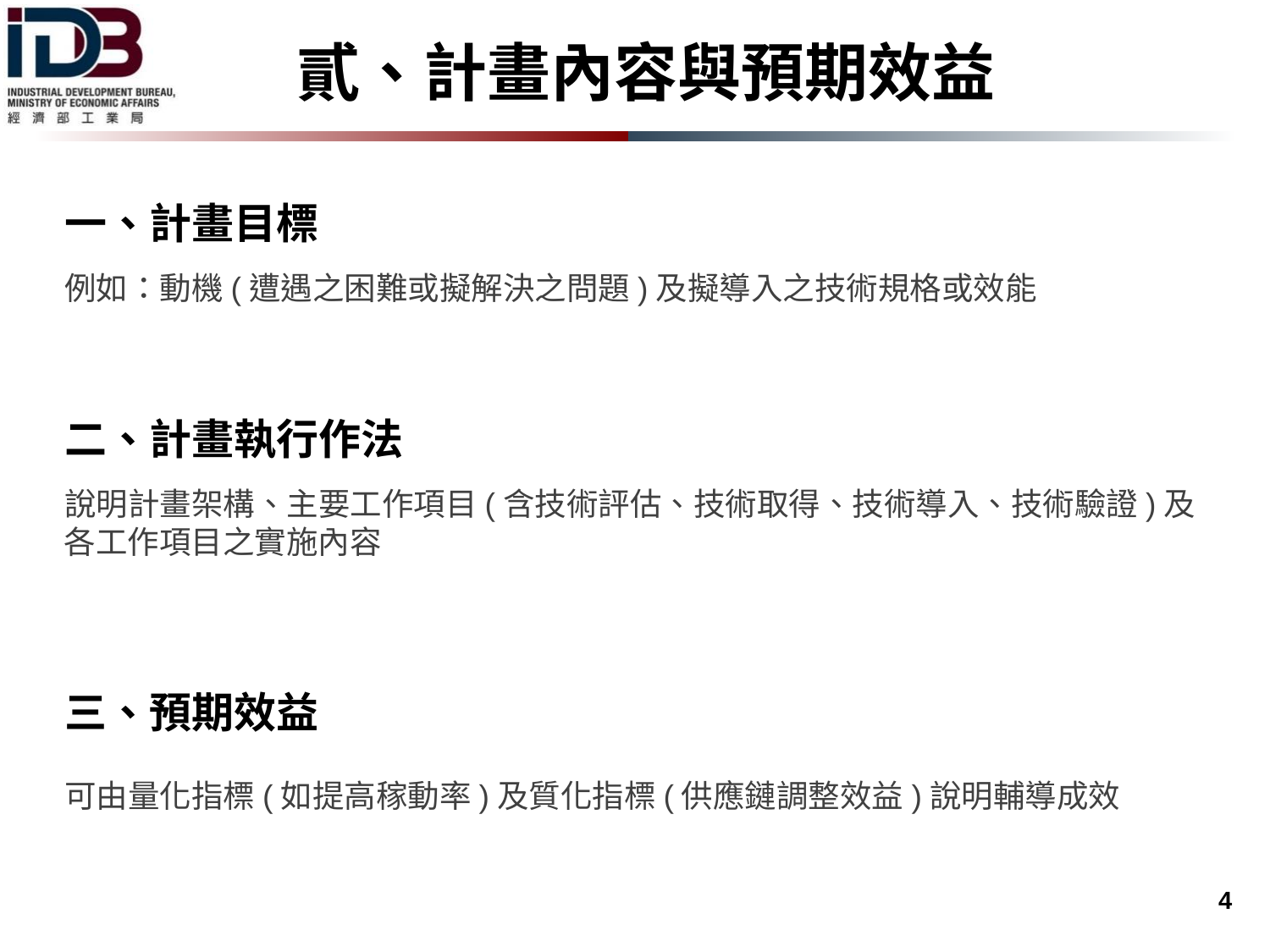

貳、計畫內容與預期效益
一、計畫目標
例如：動機(遭遇之困難或擬解決之問題)及擬導入之技術規格或效能

二、計畫執行作法
說明計畫架構、主要工作項目(含技術評估、技術取得、技術導入、技術驗證)及各工作項目之實施內容

三、預期效益
可由量化指標(如提高稼動率)及質化指標(供應鏈調整效益)說明輔導成效
 4